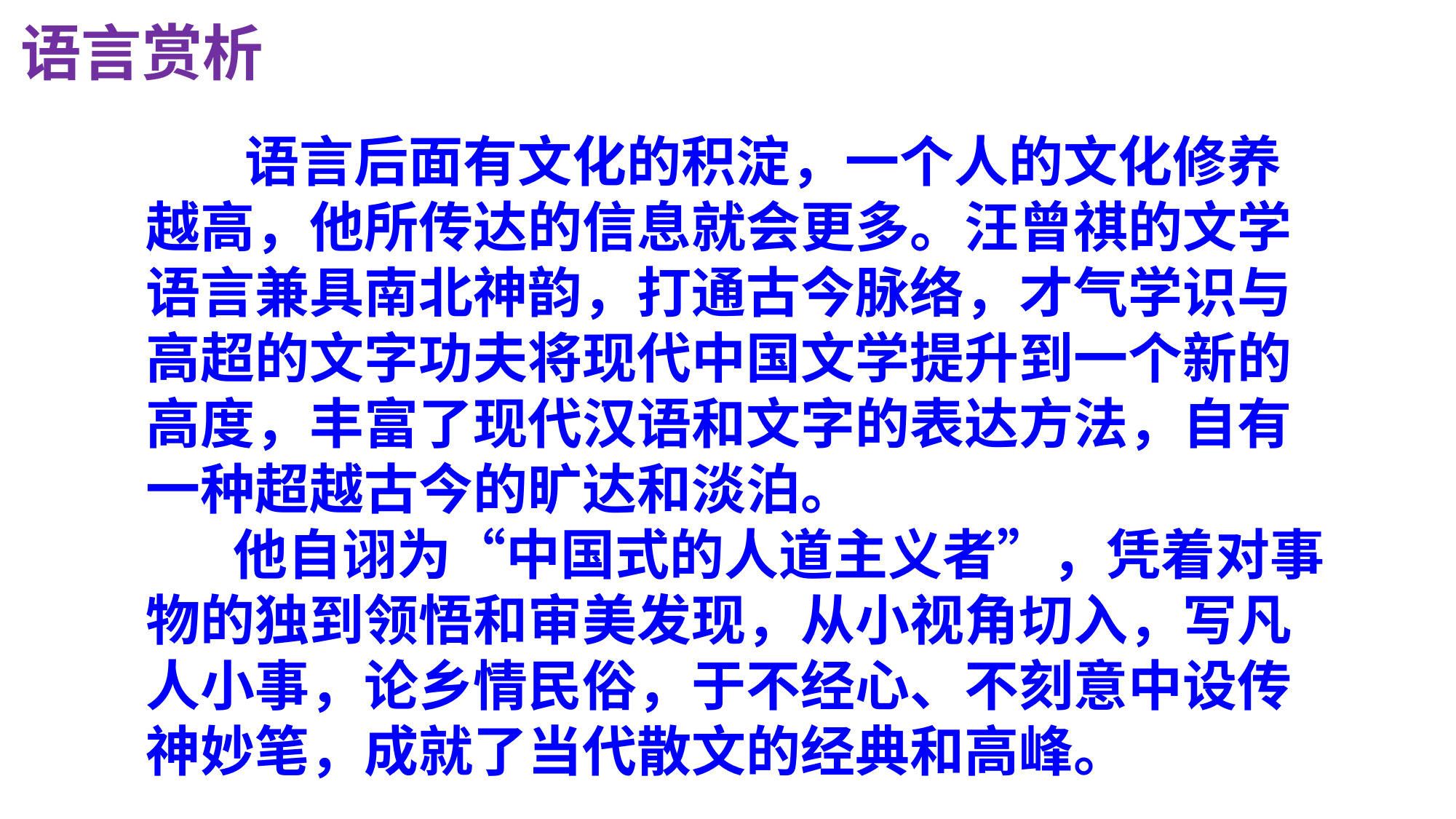

语言赏析
       语言后面有文化的积淀，一个人的文化修养越高，他所传达的信息就会更多。汪曾祺的文学语言兼具南北神韵，打通古今脉络，才气学识与高超的文字功夫将现代中国文学提升到一个新的高度，丰富了现代汉语和文字的表达方法，自有一种超越古今的旷达和淡泊。
      他自诩为“中国式的人道主义者”，凭着对事物的独到领悟和审美发现，从小视角切入，写凡人小事，论乡情民俗，于不经心、不刻意中设传神妙笔，成就了当代散文的经典和高峰。